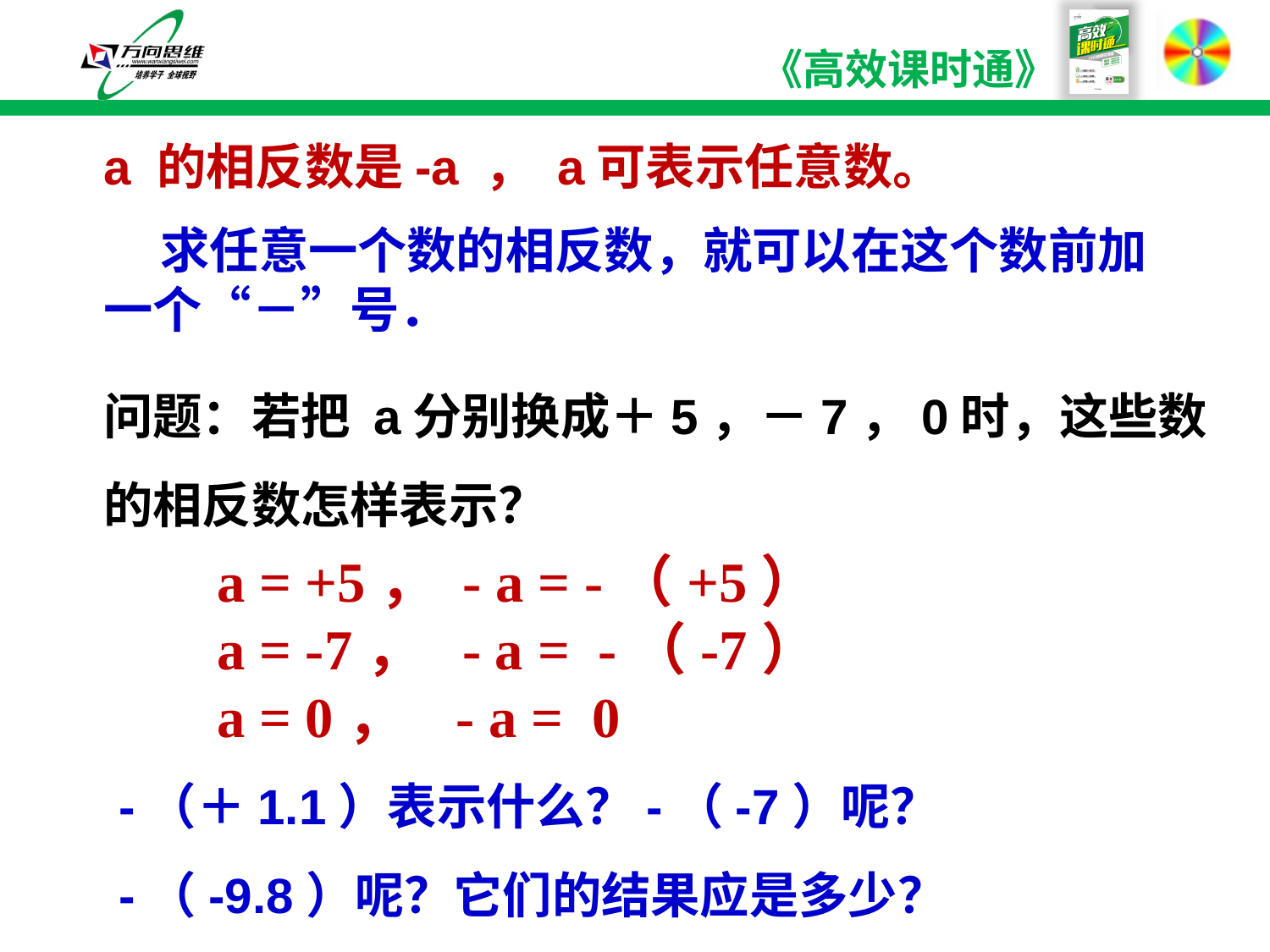

a 的相反数是-a ， a可表示任意数。
    求任意一个数的相反数，就可以在这个数前加一个“－”号．
问题：若把 a分别换成＋5，－7，0时，这些数的相反数怎样表示？
a = +5， - a = -（+5）
a = -7，  - a =  -（-7）
a = 0，   - a =  0
-（＋1.1）表示什么？-（-7）呢？
-（-9.8）呢？它们的结果应是多少？